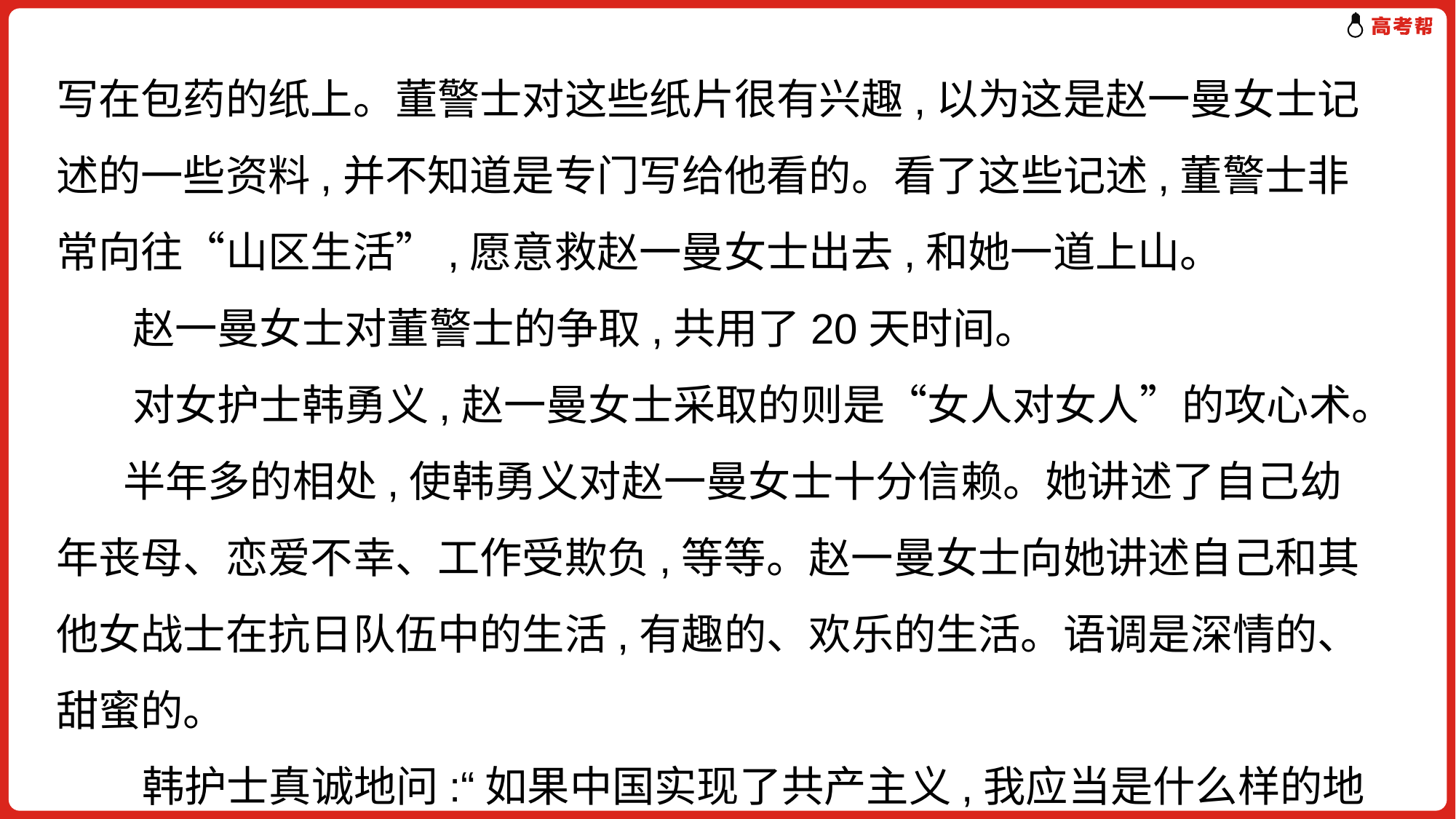

写在包药的纸上。董警士对这些纸片很有兴趣,以为这是赵一曼女士记述的一些资料,并不知道是专门写给他看的。看了这些记述,董警士非常向往“山区生活”,愿意救赵一曼女士出去,和她一道上山。
       赵一曼女士对董警士的争取,共用了20天时间。
       对女护士韩勇义,赵一曼女士采取的则是“女人对女人”的攻心术。
      半年多的相处,使韩勇义对赵一曼女士十分信赖。她讲述了自己幼年丧母、恋爱不幸、工作受欺负,等等。赵一曼女士向她讲述自己和其他女战士在抗日队伍中的生活,有趣的、欢乐的生活。语调是深情的、甜蜜的。
        韩护士真诚地问:“如果中国实现了共产主义,我应当是什么样的地